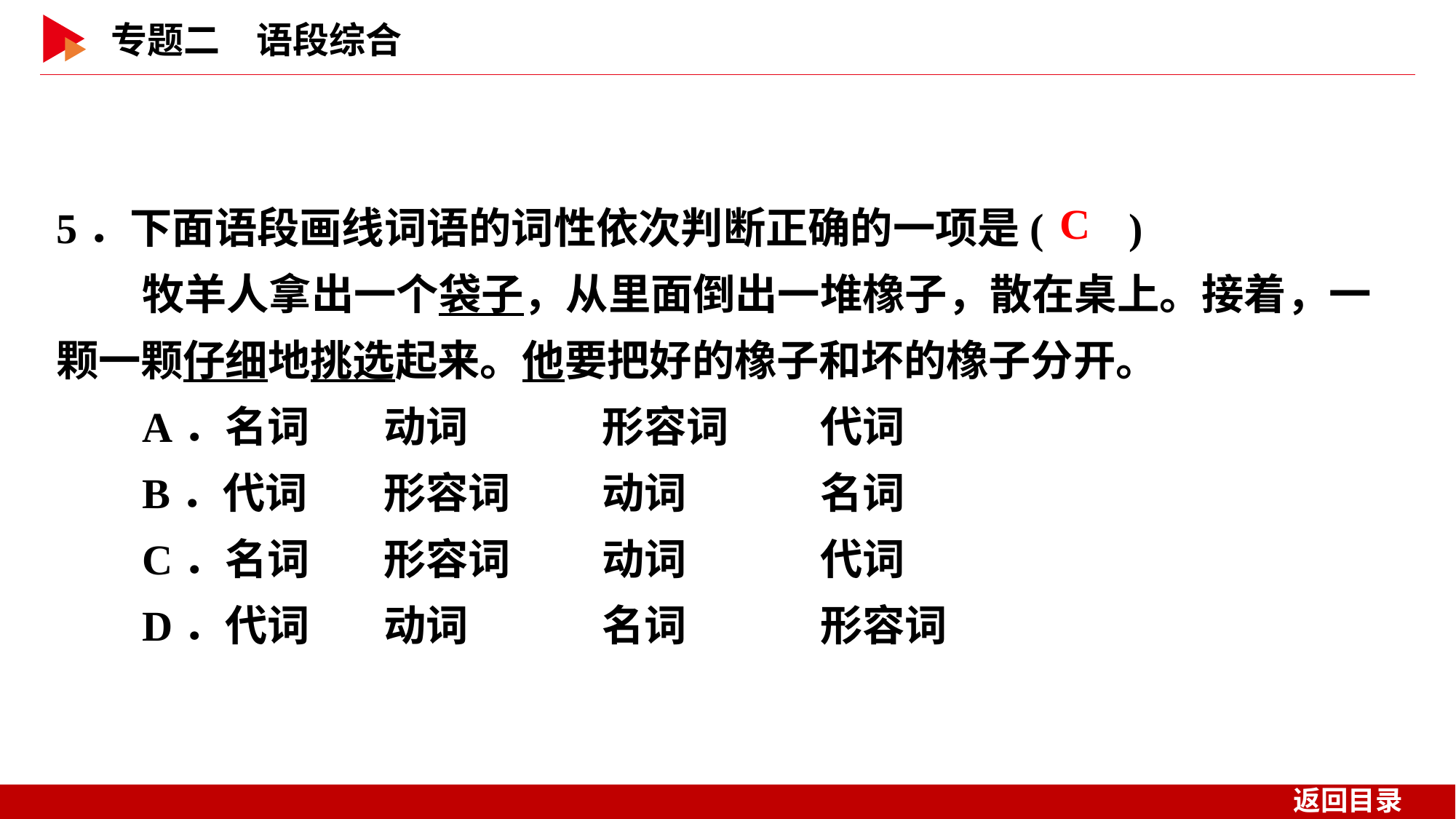

5．下面语段画线词语的词性依次判断正确的一项是(        )
牧羊人拿出一个袋子，从里面倒出一堆橡子，散在桌上。接着，一颗一颗仔细地挑选起来。他要把好的橡子和坏的橡子分开。
A．名词　	动词　　	形容词　　	代词
B．代词	形容词	动词		名词
C．名词	形容词	动词		代词
D．代词	动词		名词		形容词
   C